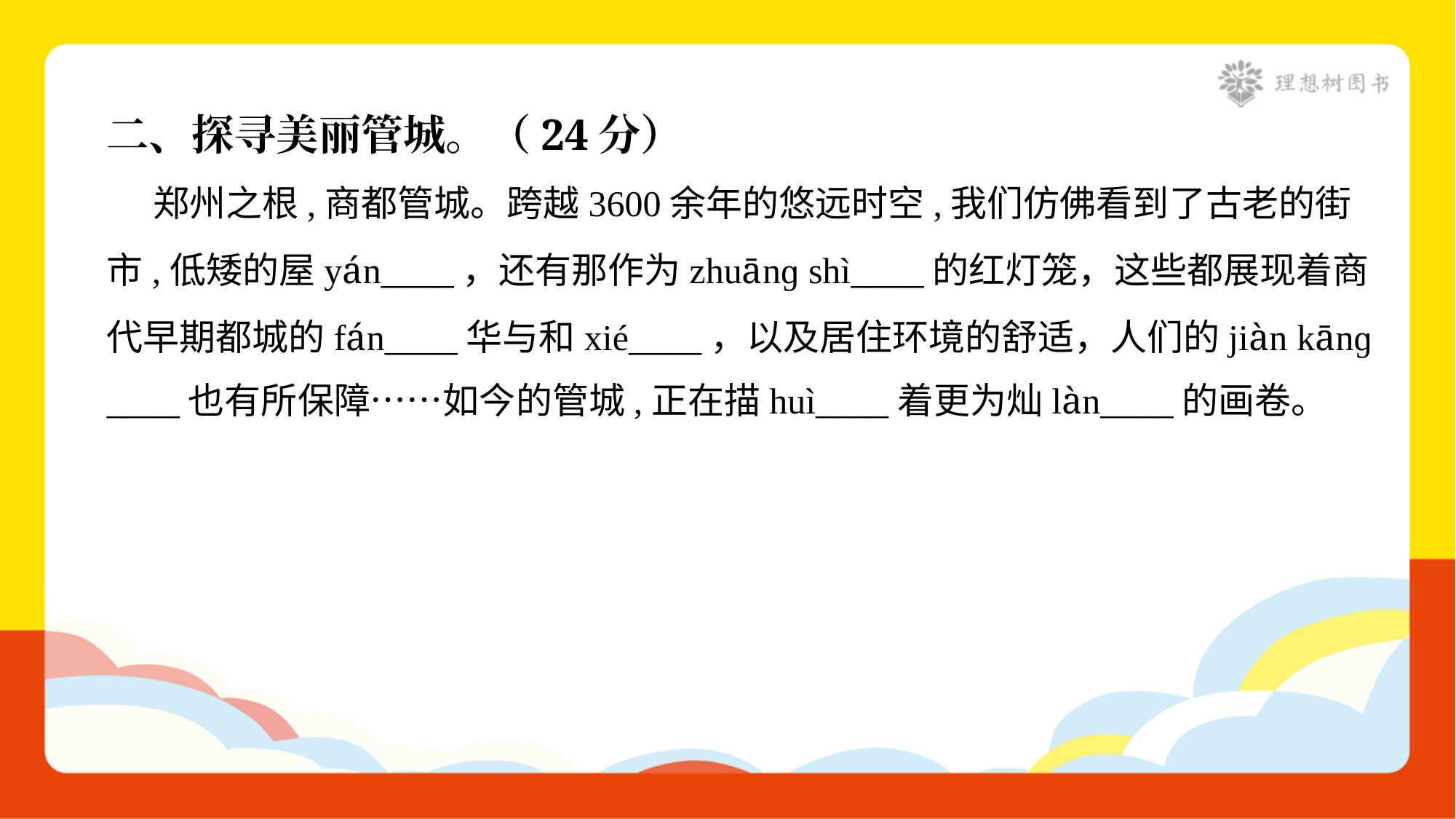

二、探寻美丽管城。（24分）
    郑州之根,商都管城。跨越3600余年的悠远时空,我们仿佛看到了古老的街
市,低矮的屋yán____，还有那作为zhuānɡ shì____的红灯笼，这些都展现着商
代早期都城的fán____华与和xié____，以及居住环境的舒适，人们的jiàn kānɡ
____也有所保障……如今的管城,正在描huì____着更为灿làn____的画卷。